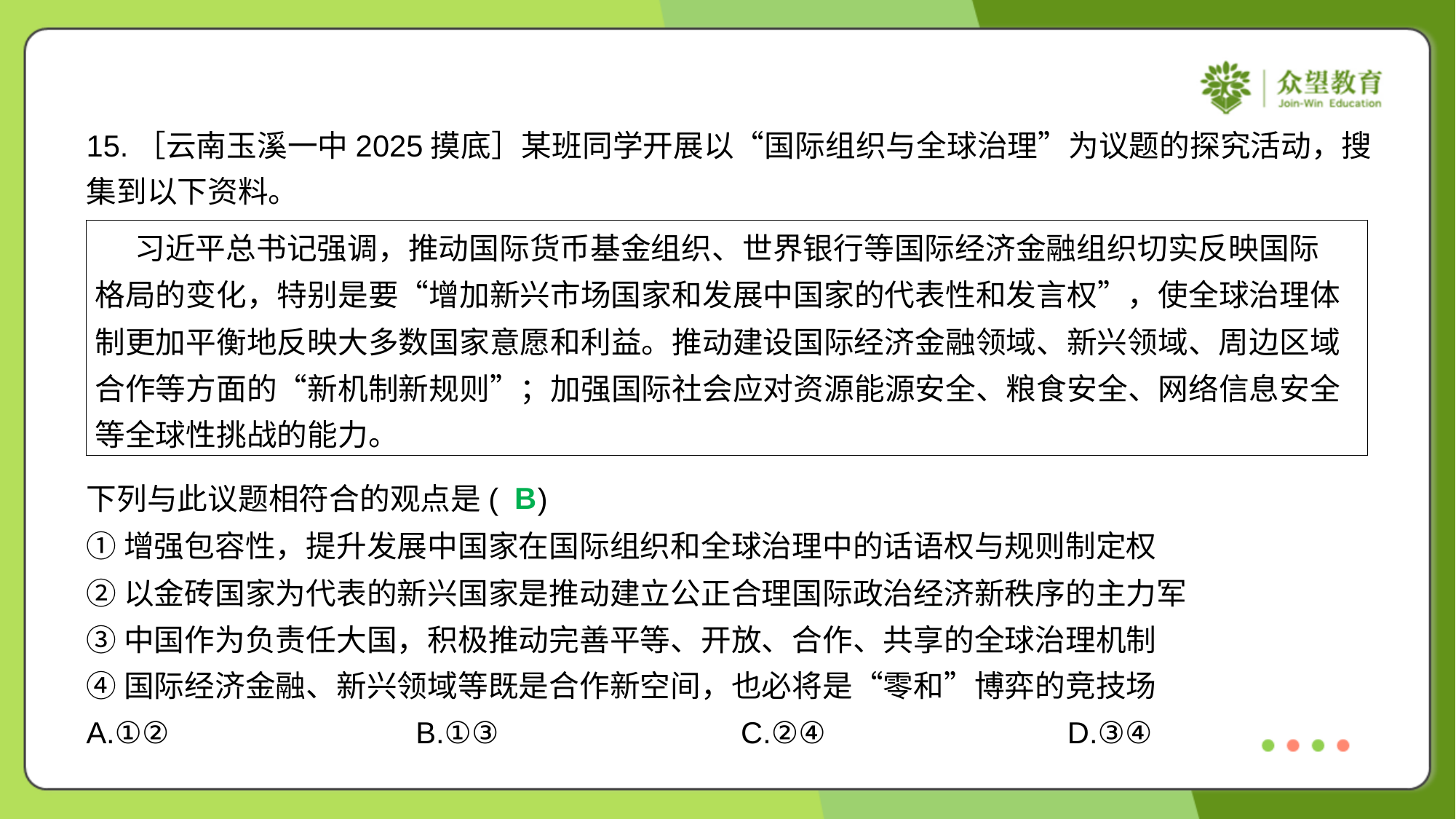

15.［云南玉溪一中2025摸底］某班同学开展以“国际组织与全球治理”为议题的探究活动，搜
集到以下资料。
| 习近平总书记强调，推动国际货币基金组织、世界银行等国际经济金融组织切实反映国际 格局的变化，特别是要“增加新兴市场国家和发展中国家的代表性和发言权”，使全球治理体 制更加平衡地反映大多数国家意愿和利益。推动建设国际经济金融领域、新兴领域、周边区域 合作等方面的“新机制新规则”；加强国际社会应对资源能源安全、粮食安全、网络信息安全 等全球性挑战的能力。 |
| --- |
B
下列与此议题相符合的观点是(     )
①增强包容性，提升发展中国家在国际组织和全球治理中的话语权与规则制定权
②以金砖国家为代表的新兴国家是推动建立公正合理国际政治经济新秩序的主力军
③中国作为负责任大国，积极推动完善平等、开放、合作、共享的全球治理机制
④国际经济金融、新兴领域等既是合作新空间，也必将是“零和”博弈的竞技场
A.①②	B.①③	C.②④	D.③④